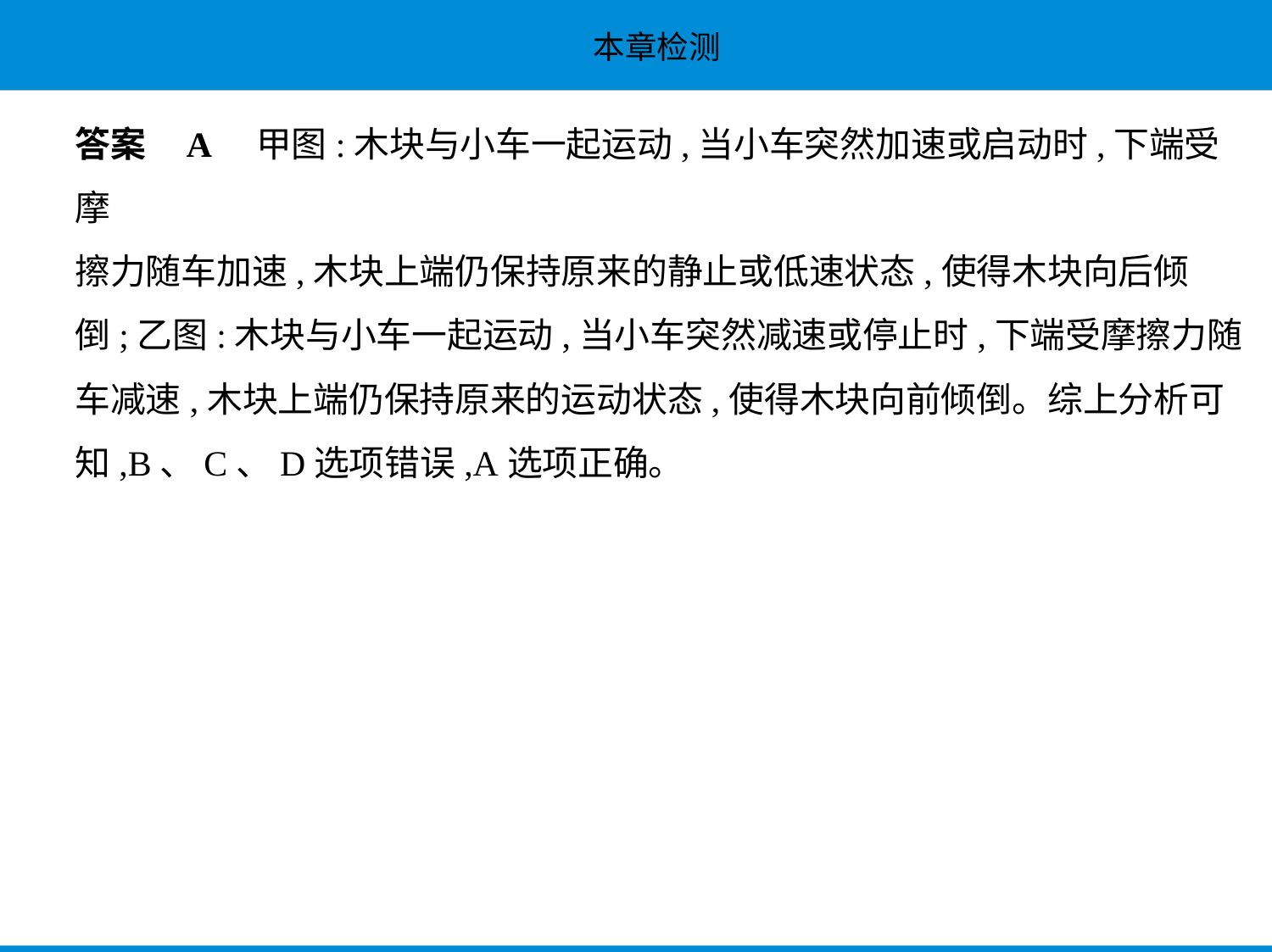

答案    A    甲图:木块与小车一起运动,当小车突然加速或启动时,下端受摩
擦力随车加速,木块上端仍保持原来的静止或低速状态,使得木块向后倾
倒;乙图:木块与小车一起运动,当小车突然减速或停止时,下端受摩擦力随
车减速,木块上端仍保持原来的运动状态,使得木块向前倾倒。综上分析可
知,B、C、D选项错误,A选项正确。